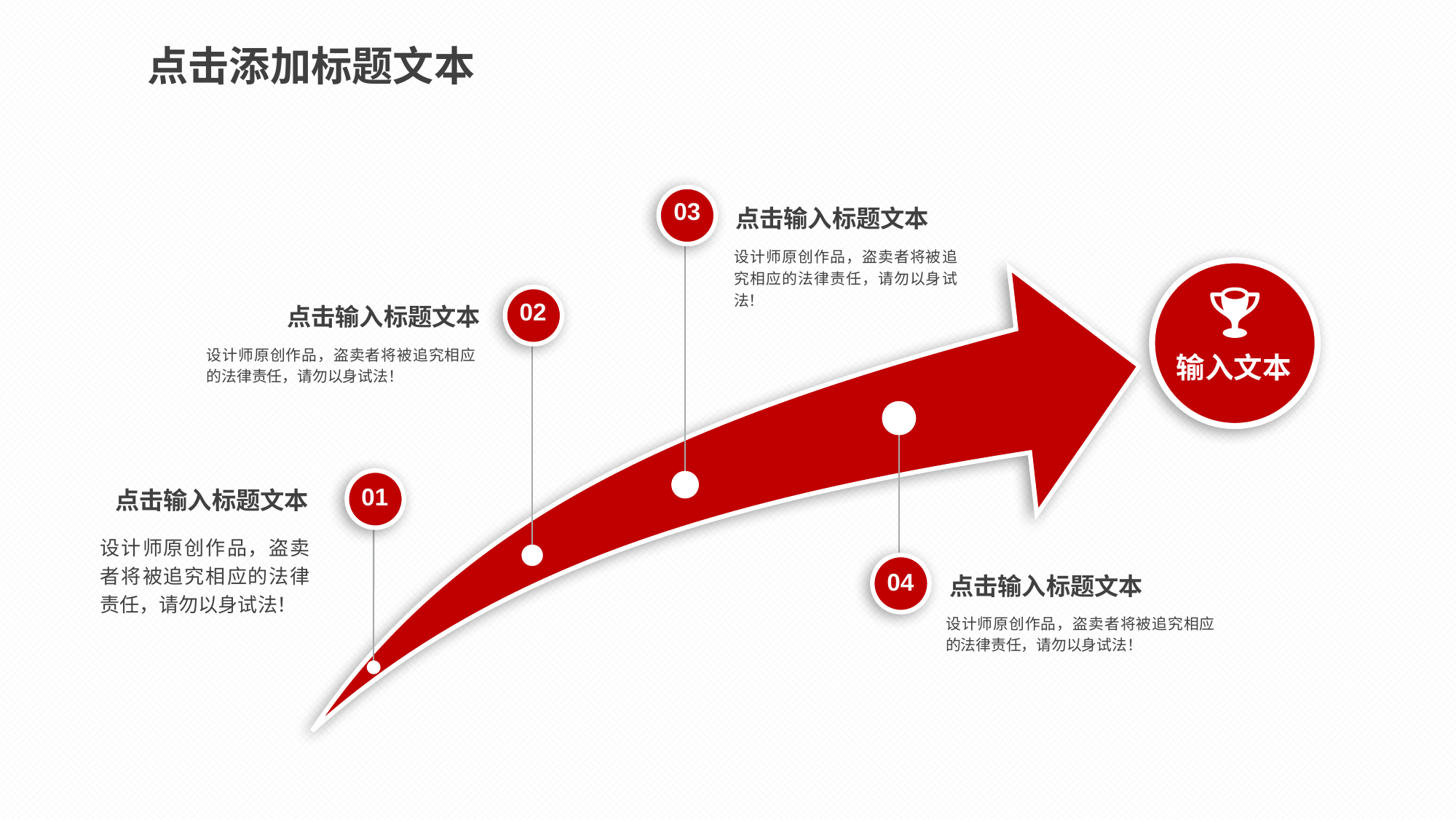

点击添加标题文本

点击输入标题文本
03

设计师原创作品，盗卖者将被追究相应的法律责任，请勿以身试法！

点击输入标题文本
02

设计师原创作品，盗卖者将被追究相应的法律责任，请勿以身试法！
输入文本

点击输入标题文本
01

设计师原创作品，盗卖者将被追究相应的法律责任，请勿以身试法！

点击输入标题文本
04
设计师原创作品，盗卖者将被追究相应的法律责任，请勿以身试法！